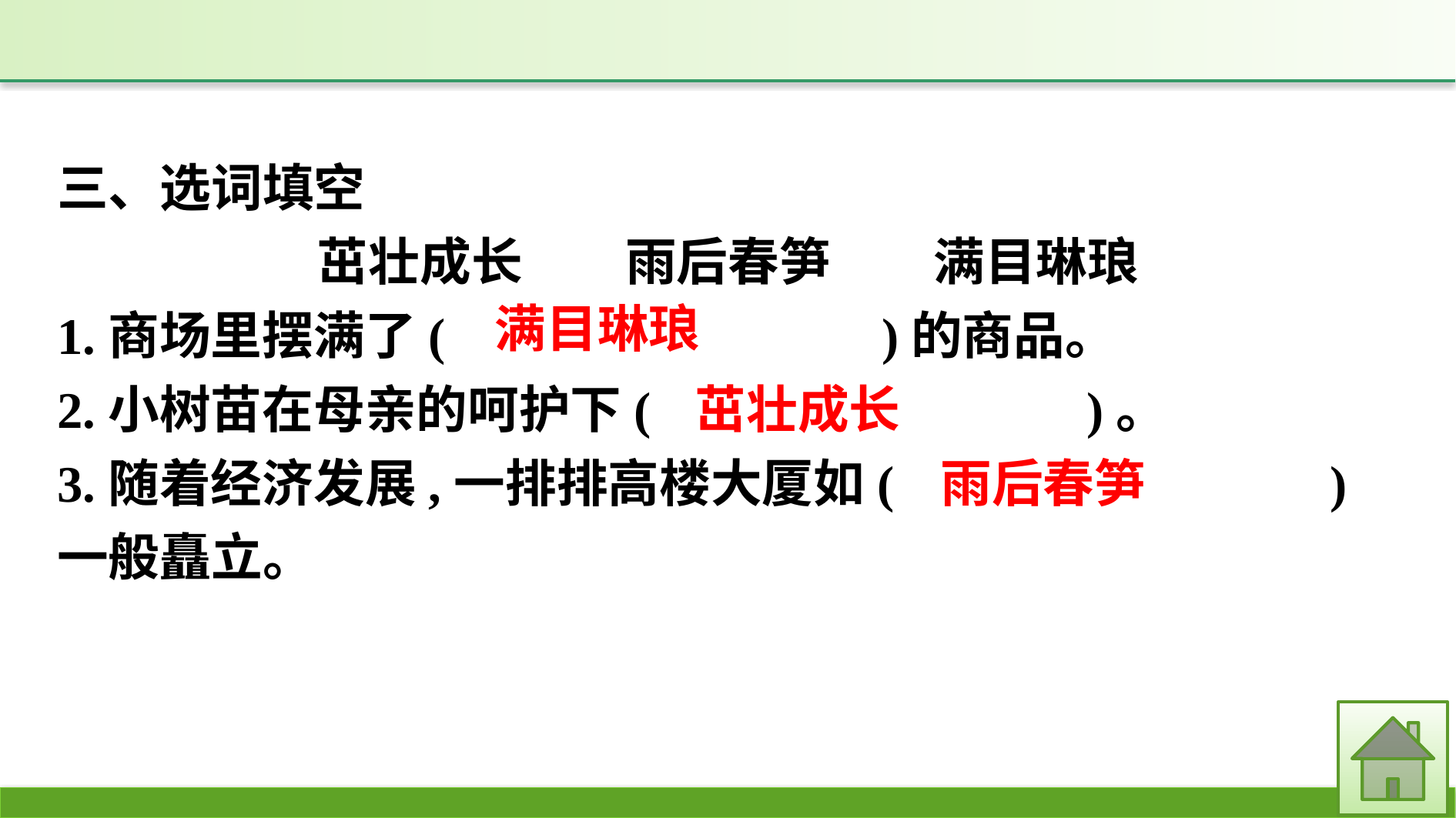

三、选词填空
茁壮成长　　雨后春笋　　满目琳琅
1.商场里摆满了(　　　　　　　　)的商品。
2.小树苗在母亲的呵护下(　　　　　　　　)。
3.随着经济发展,一排排高楼大厦如(　　　　　　　　)一般矗立。
满目琳琅
茁壮成长
雨后春笋